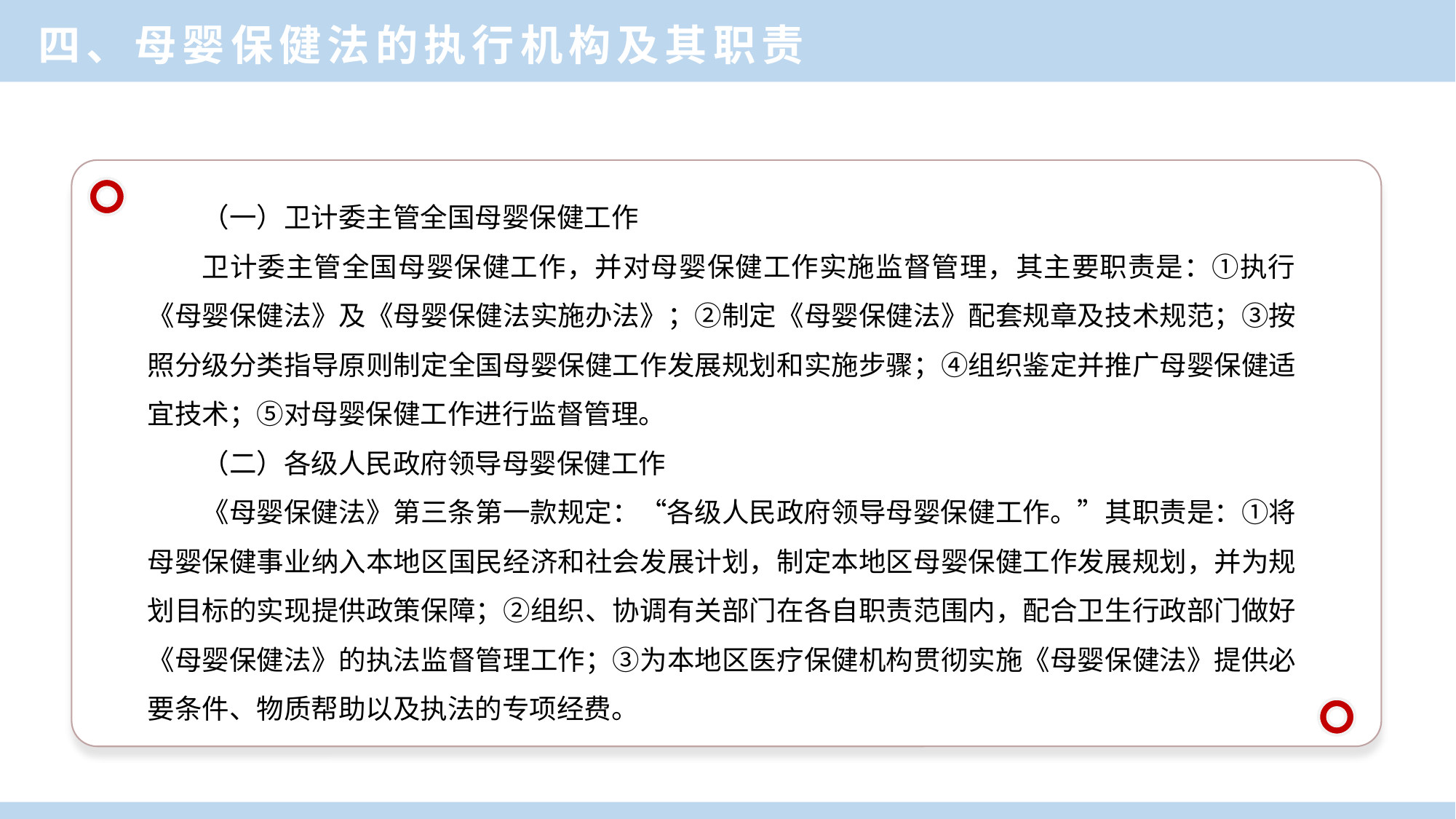

四、母婴保健法的执行机构及其职责

（一）卫计委主管全国母婴保健工作
卫计委主管全国母婴保健工作，并对母婴保健工作实施监督管理，其主要职责是：①执行《母婴保健法》及《母婴保健法实施办法》；②制定《母婴保健法》配套规章及技术规范；③按照分级分类指导原则制定全国母婴保健工作发展规划和实施步骤；④组织鉴定并推广母婴保健适宜技术；⑤对母婴保健工作进行监督管理。
（二）各级人民政府领导母婴保健工作
《母婴保健法》第三条第一款规定：“各级人民政府领导母婴保健工作。”其职责是：①将母婴保健事业纳入本地区国民经济和社会发展计划，制定本地区母婴保健工作发展规划，并为规划目标的实现提供政策保障；②组织、协调有关部门在各自职责范围内，配合卫生行政部门做好《母婴保健法》的执法监督管理工作；③为本地区医疗保健机构贯彻实施《母婴保健法》提供必要条件、物质帮助以及执法的专项经费。